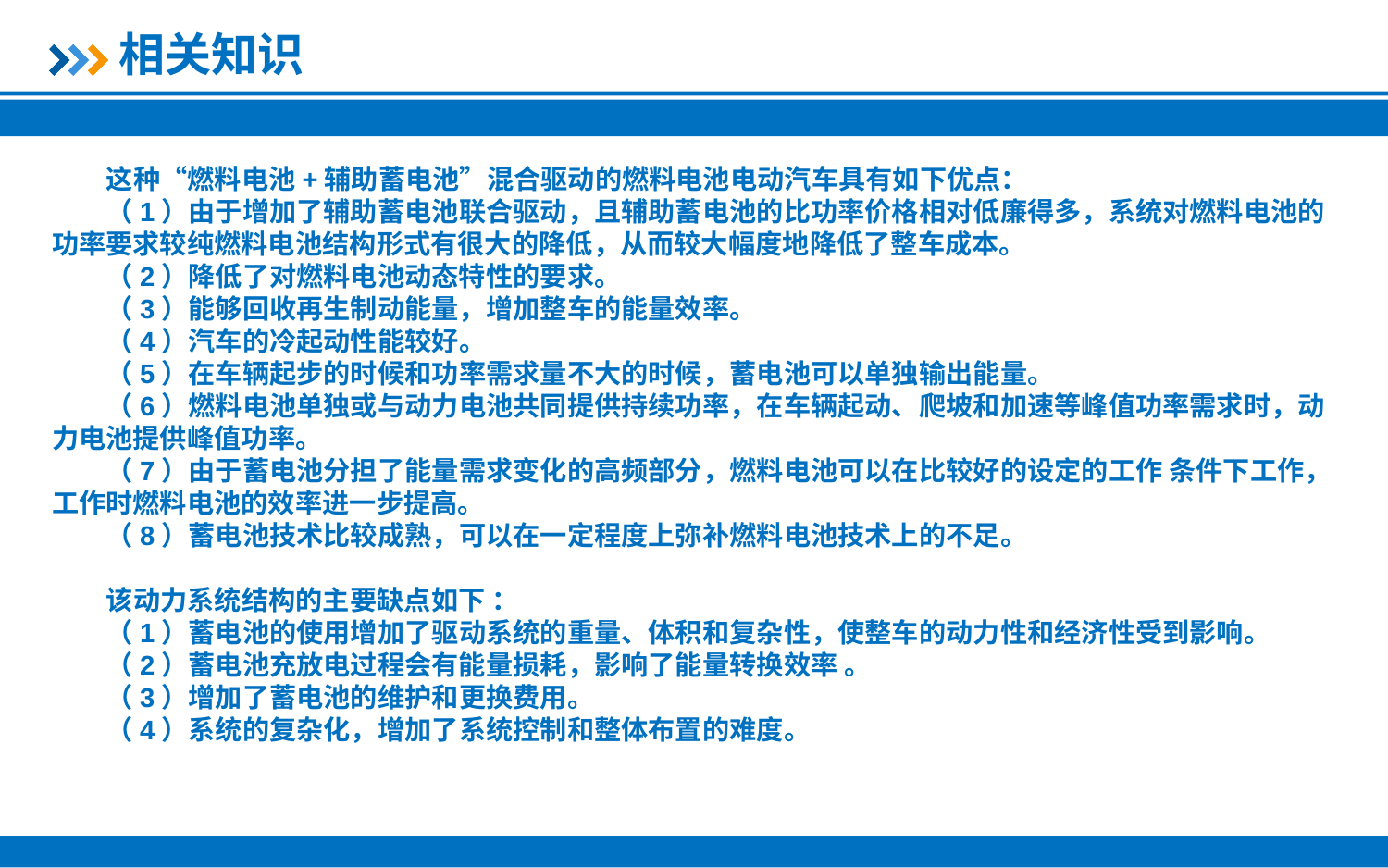

相关知识
这种“燃料电池+辅助蓄电池”混合驱动的燃料电池电动汽车具有如下优点：
（1）由于增加了辅助蓄电池联合驱动，且辅助蓄电池的比功率价格相对低廉得多，系统对燃料电池的功率要求较纯燃料电池结构形式有很大的降低，从而较大幅度地降低了整车成本。
（2）降低了对燃料电池动态特性的要求。
（3）能够回收再生制动能量，增加整车的能量效率。
（4）汽车的冷起动性能较好。
（5）在车辆起步的时候和功率需求量不大的时候，蓄电池可以单独输出能量。
（6）燃料电池单独或与动力电池共同提供持续功率，在车辆起动、爬坡和加速等峰值功率需求时，动力电池提供峰值功率。
（7）由于蓄电池分担了能量需求变化的高频部分，燃料电池可以在比较好的设定的工作 条件下工作，工作时燃料电池的效率进一步提高。
（8）蓄电池技术比较成熟，可以在一定程度上弥补燃料电池技术上的不足。

该动力系统结构的主要缺点如下 ：
（1）蓄电池的使用增加了驱动系统的重量、体积和复杂性，使整车的动力性和经济性受到影响。
（2）蓄电池充放电过程会有能量损耗，影响了能量转换效率 。
（3）增加了蓄电池的维护和更换费用。
（4）系统的复杂化，增加了系统控制和整体布置的难度。